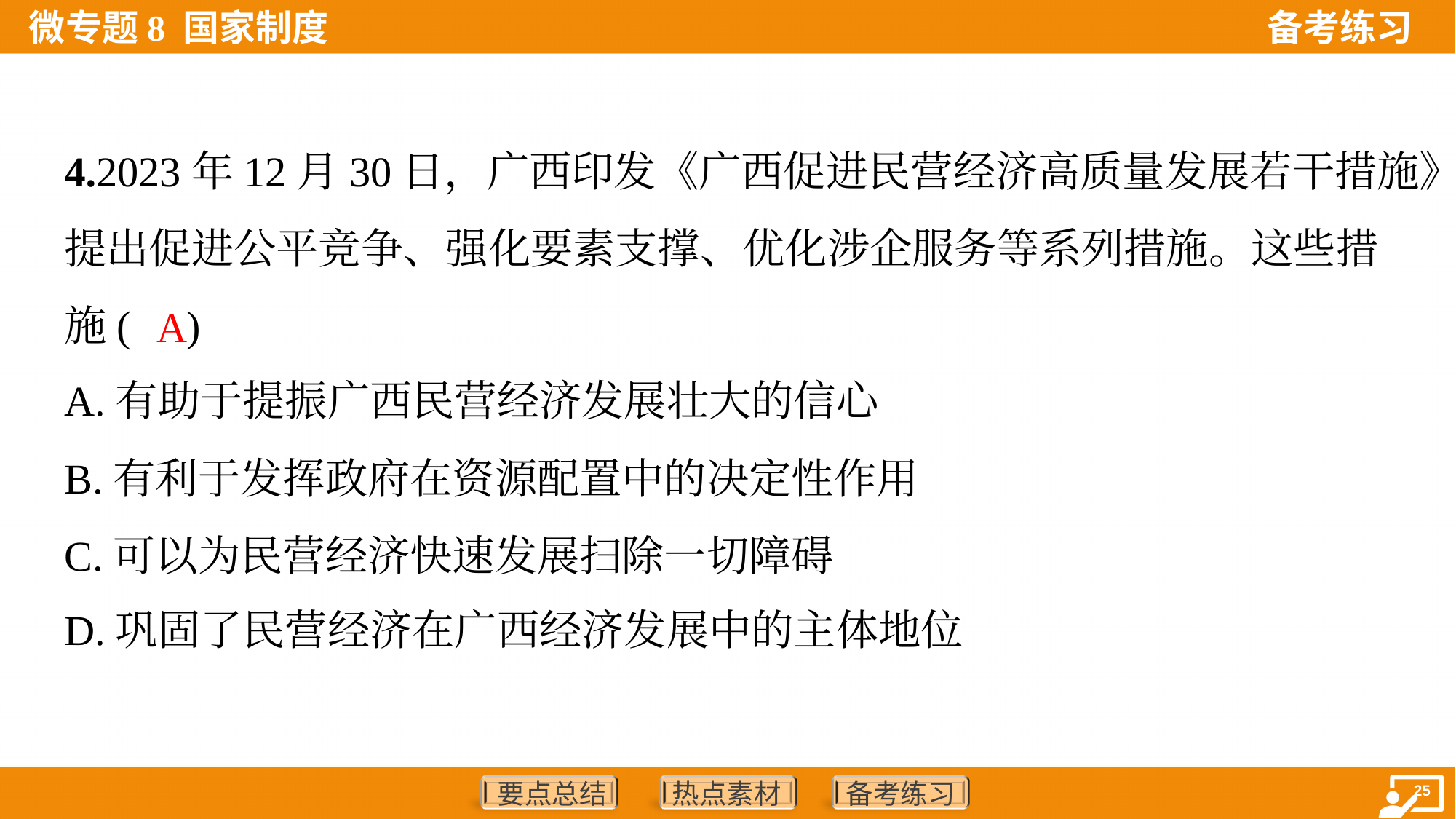

4.2023年12月30日，广西印发《广西促进民营经济高质量发展若干措施》，
提出促进公平竞争、强化要素支撑、优化涉企服务等系列措施。这些措
施(     )
A
A.有助于提振广西民营经济发展壮大的信心
B.有利于发挥政府在资源配置中的决定性作用
C.可以为民营经济快速发展扫除一切障碍
D.巩固了民营经济在广西经济发展中的主体地位